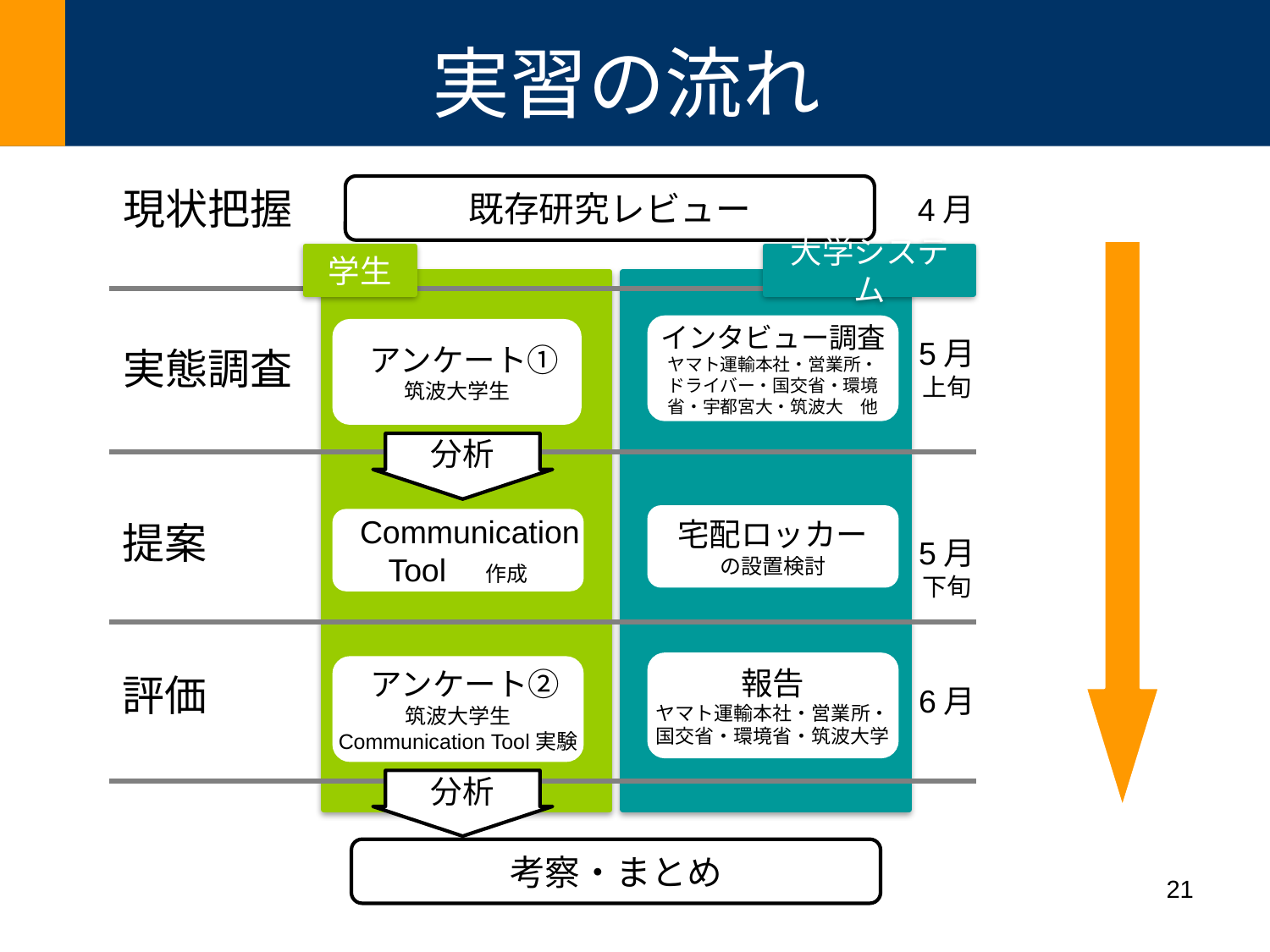

# 実習の流れ
既存研究レビュー
現状把握
4月

学生
大学システム

インタビュー調査
ヤマト運輸本社・営業所・
ドライバー・国交省・環境省・宇都宮大・筑波大　他
宅配ロッカー
の設置検討
報告
ヤマト運輸本社・営業所・国交省・環境省・筑波大学
 アンケート①
筑波大学生
分析
Communication
Tool　作成
 アンケート②
筑波大学生
Communication Tool実験
分析
5月
上旬
実態調査
提案
5月
下旬
評価
6月
考察・まとめ
21